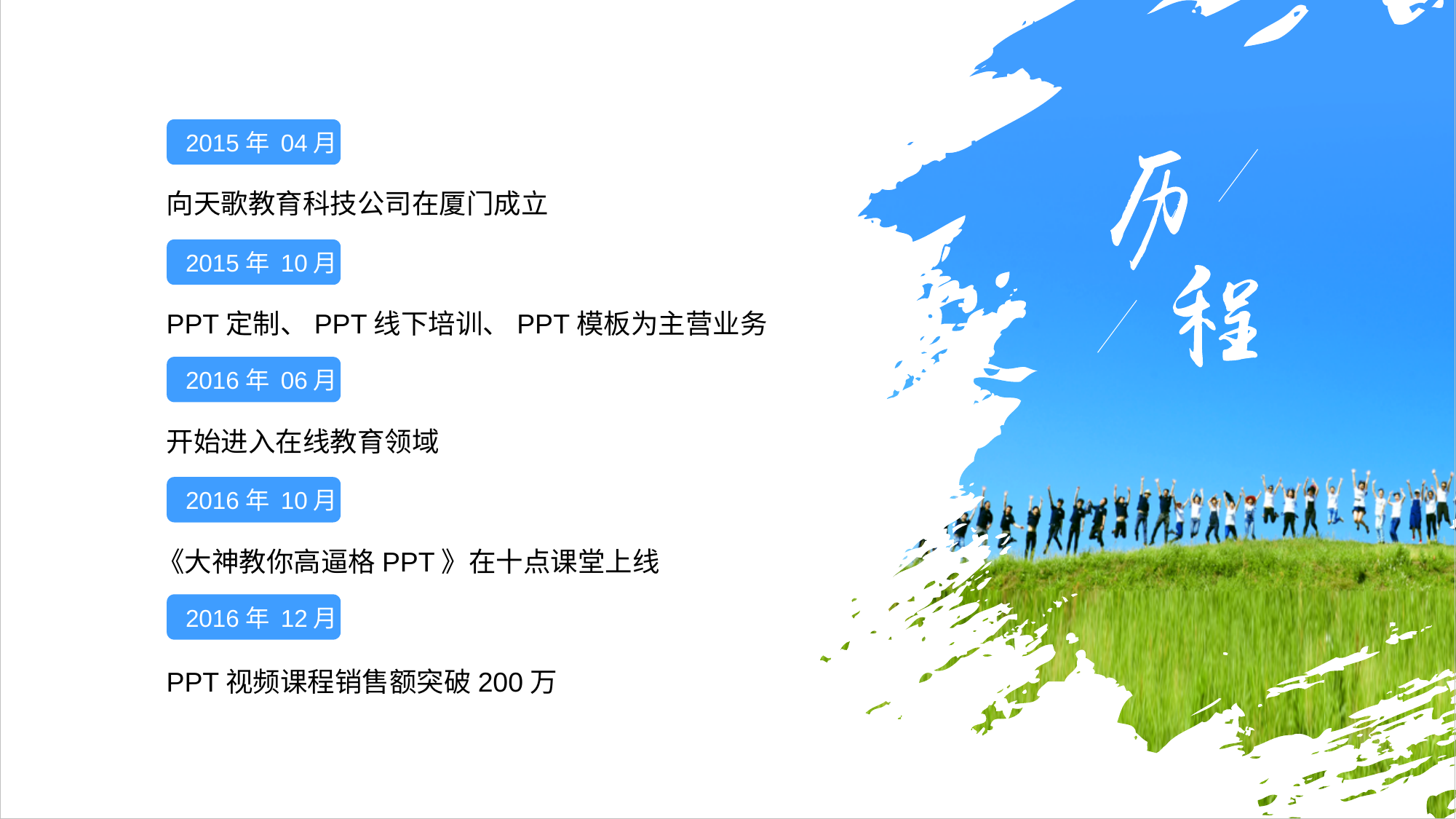

2015年 04月

向天歌教育科技公司在厦门成立

2015年 10月

PPT定制、PPT线下培训、PPT模板为主营业务

2016年 06月
开始进入在线教育领域

2016年 10月
《大神教你高逼格PPT》在十点课堂上线

2016年 12月
PPT视频课程销售额突破200万